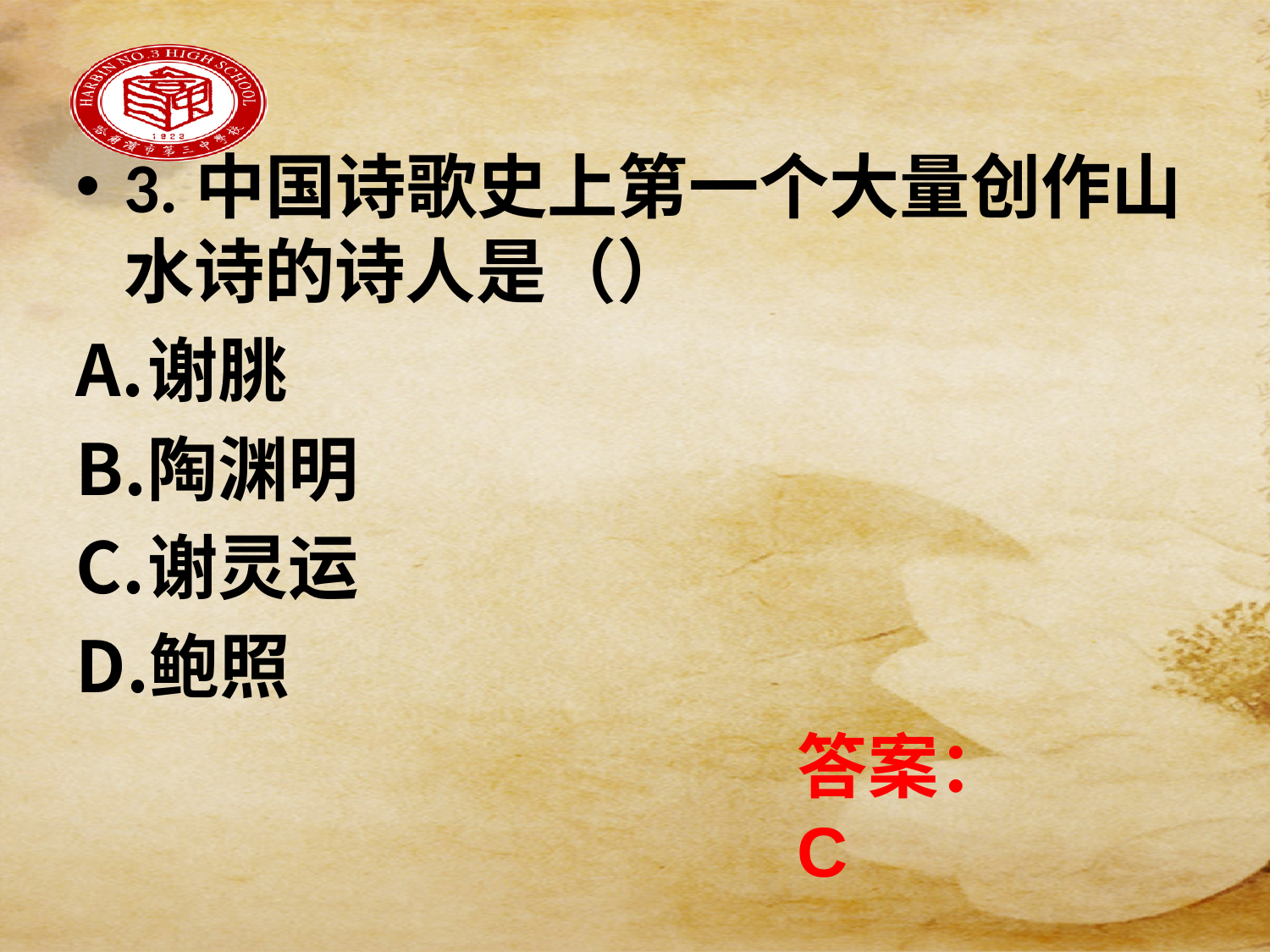

3.中国诗歌史上第一个大量创作山水诗的诗人是（）
谢朓
陶渊明
谢灵运
鲍照

答案：C